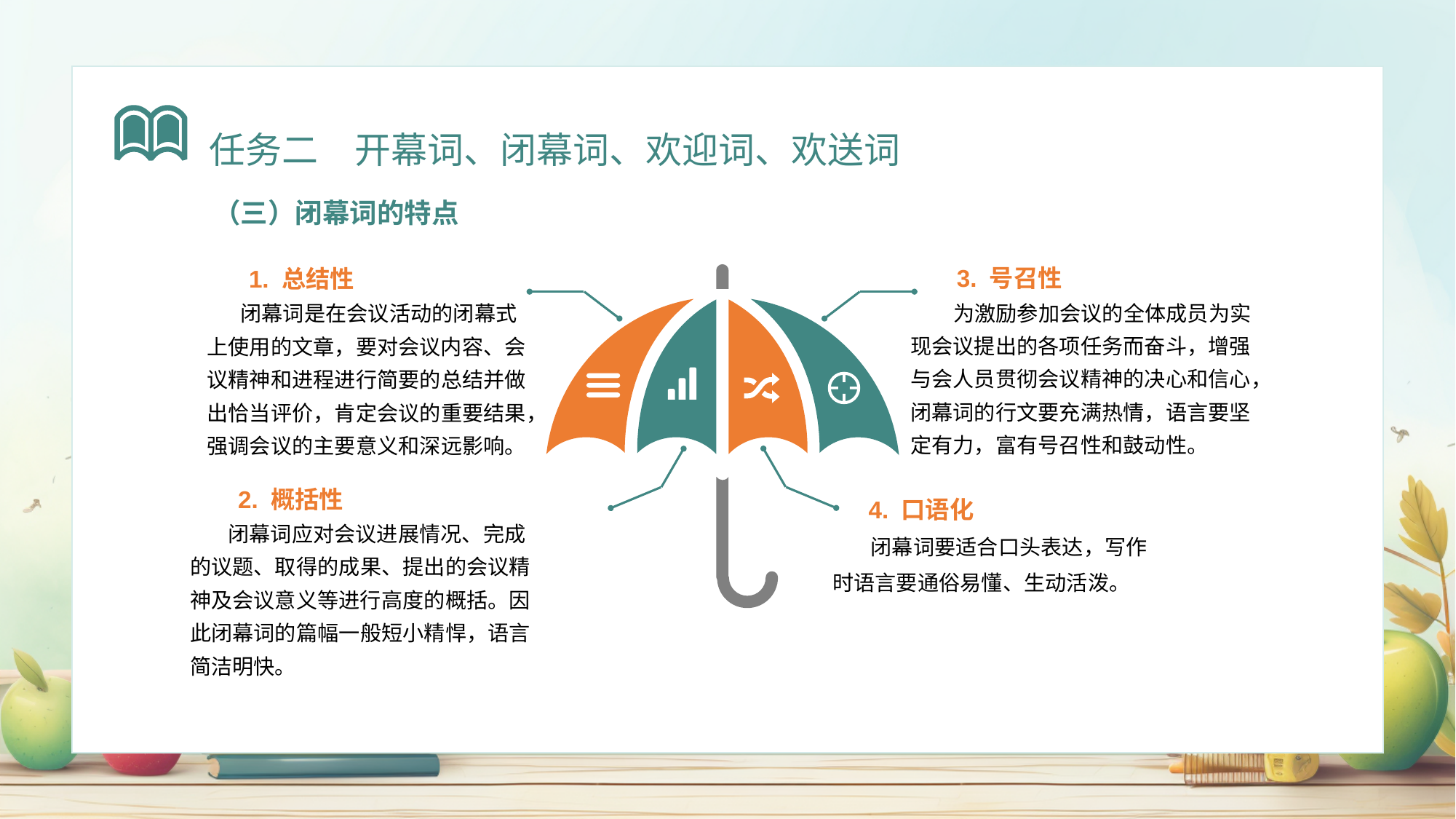

任务二　开幕词、闭幕词、欢迎词、欢送词

（三）闭幕词的特点
       3. 号召性
        为激励参加会议的全体成员为实现会议提出的各项任务而奋斗，增强与会人员贯彻会议精神的决心和信心，闭幕词的行文要充满热情，语言要坚定有力，富有号召性和鼓动性。
       1. 总结性
      闭幕词是在会议活动的闭幕式上使用的文章，要对会议内容、会议精神和进程进行简要的总结并做出恰当评价，肯定会议的重要结果，强调会议的主要意义和深远影响。

        2. 概括性
       闭幕词应对会议进展情况、完成的议题、取得的成果、提出的会议精神及会议意义等进行高度的概括。因此闭幕词的篇幅一般短小精悍，语言简洁明快。
      4. 口语化
       闭幕词要适合口头表达，写作时语言要通俗易懂、生动活泼。